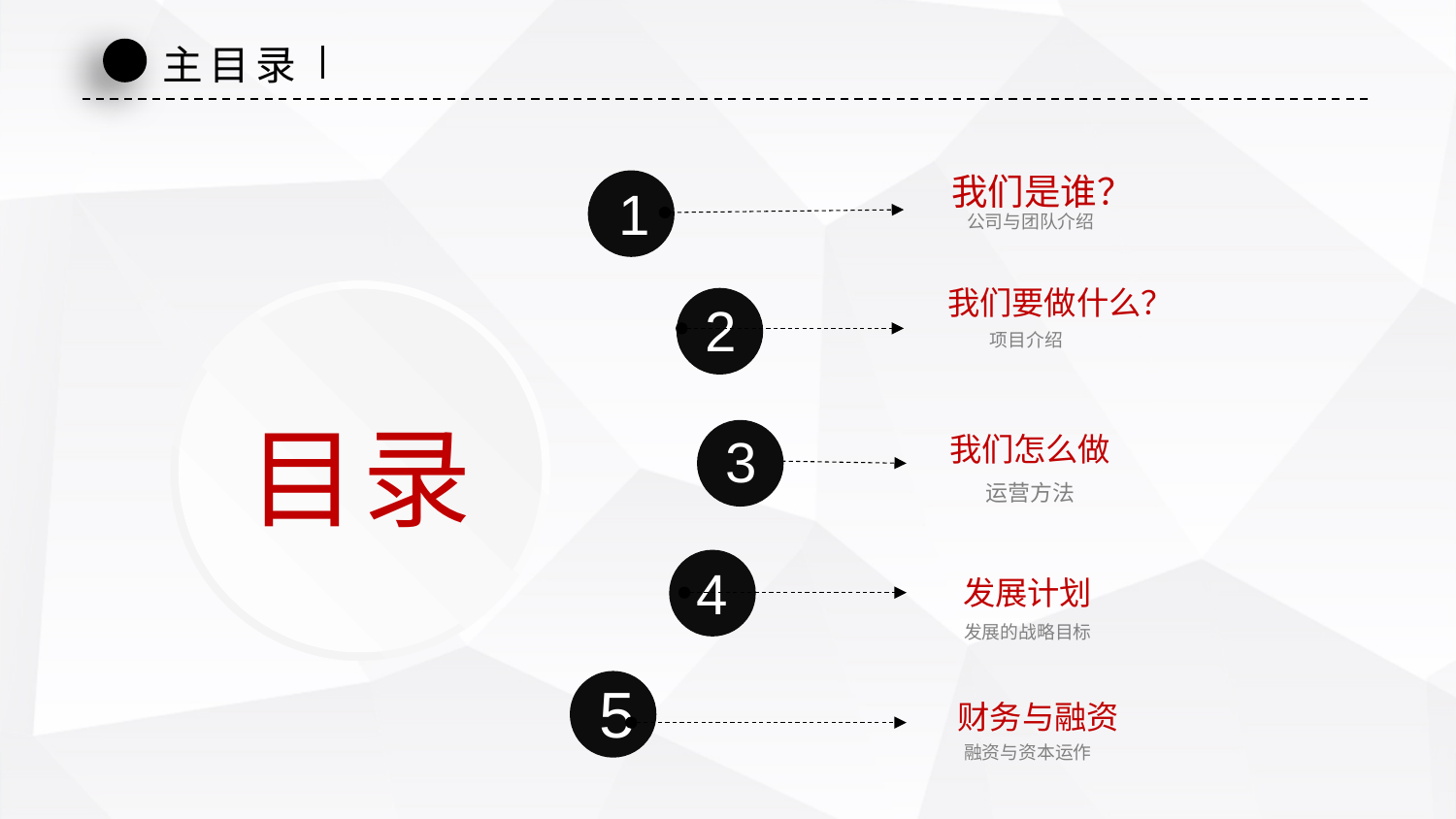

主目录

我们是谁？
  公司与团队介绍

1
我们要做什么？

         项目介绍

2
目录
3

我们怎么做
运营方法

4
发展计划
发展的战略目标
5

财务与融资
融资与资本运作
延时符